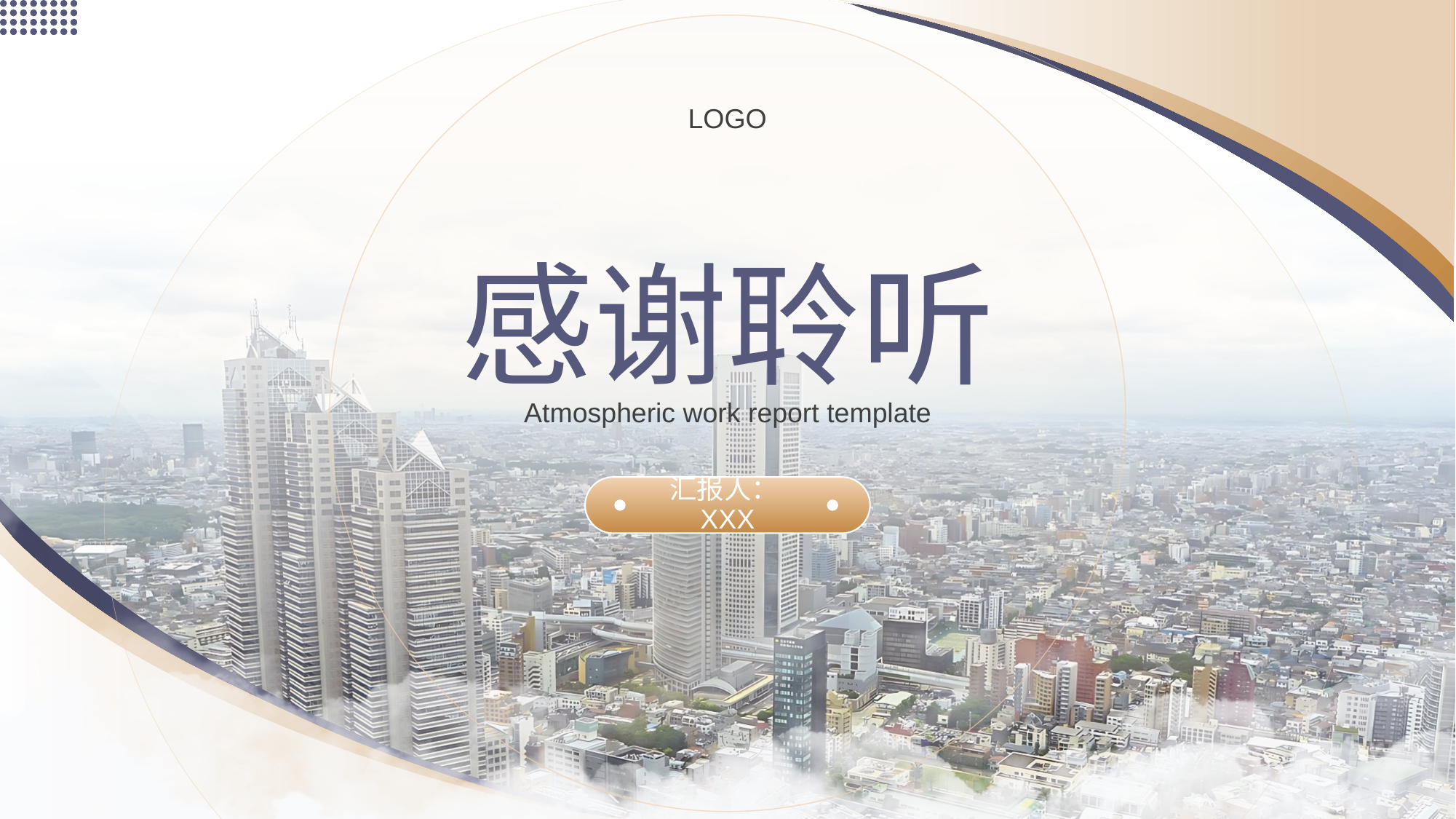

LOGO
感谢聆听
Atmospheric work report template
汇报人：XXX